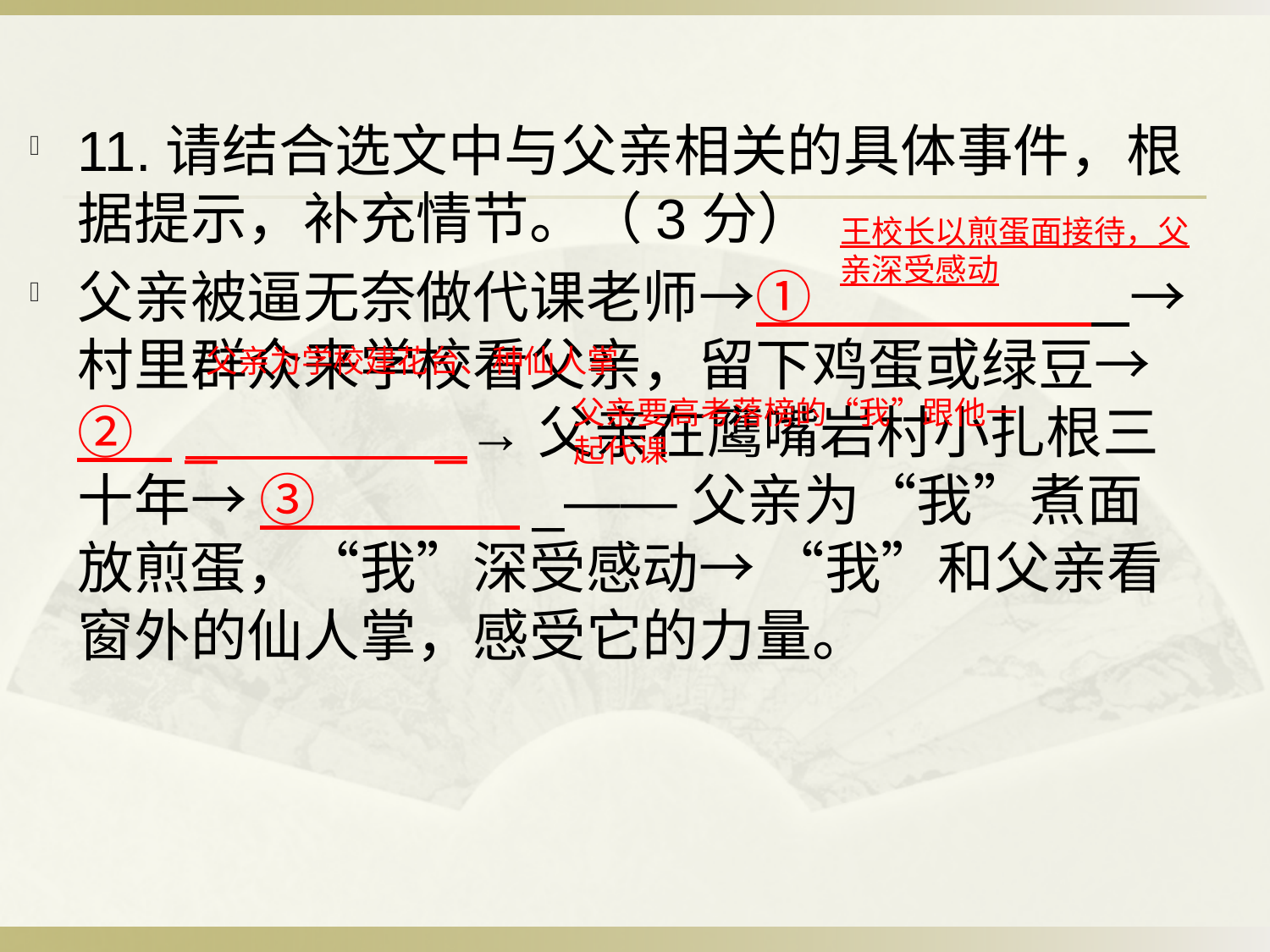

11.请结合选文中与父亲相关的具体事件，根据提示，补充情节。（3分）
父亲被逼无奈做代课老师→①                         →村里群众来学校看父亲，留下鸡蛋或绿豆→②   _              _→父亲在鹰嘴岩村小扎根三十年→ ③                _——父亲为“我”煮面放煎蛋，“我”深受感动→ “我”和父亲看窗外的仙人掌，感受它的力量。
王校长以煎蛋面接待，父亲深受感动
父亲为学校建花台、种仙人掌
父亲要高考落榜的“我”跟他一起代课